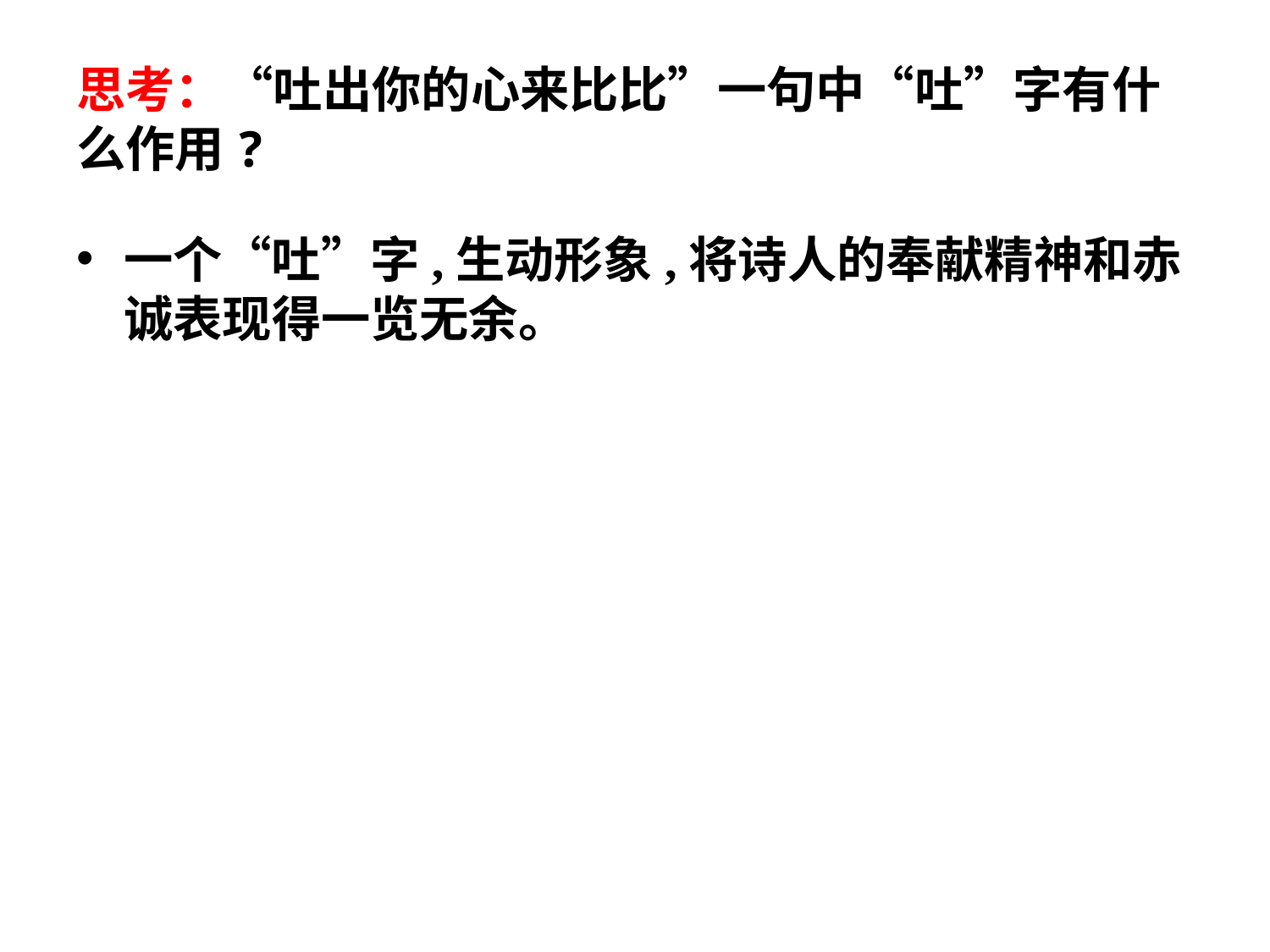

# 思考：“吐出你的心来比比”一句中“吐”字有什么作用?
一个“吐”字,生动形象,将诗人的奉献精神和赤诚表现得一览无余。